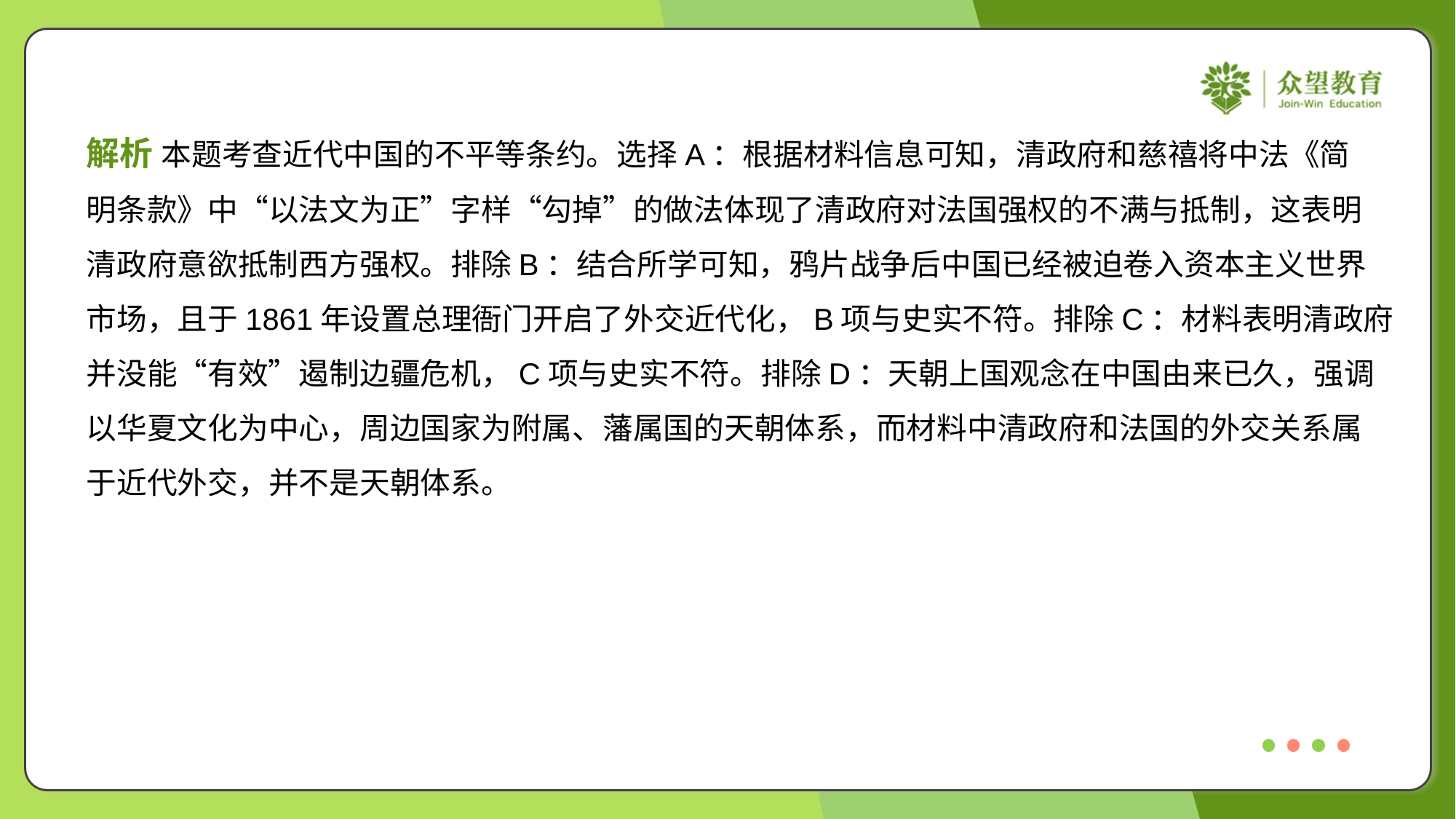

解析 本题考查近代中国的不平等条约。选择A：根据材料信息可知，清政府和慈禧将中法《简
明条款》中“以法文为正”字样“勾掉”的做法体现了清政府对法国强权的不满与抵制，这表明
清政府意欲抵制西方强权。排除B：结合所学可知，鸦片战争后中国已经被迫卷入资本主义世界
市场，且于1861年设置总理衙门开启了外交近代化，B项与史实不符。排除C：材料表明清政府
并没能“有效”遏制边疆危机，C项与史实不符。排除D：天朝上国观念在中国由来已久，强调
以华夏文化为中心，周边国家为附属、藩属国的天朝体系，而材料中清政府和法国的外交关系属
于近代外交，并不是天朝体系。